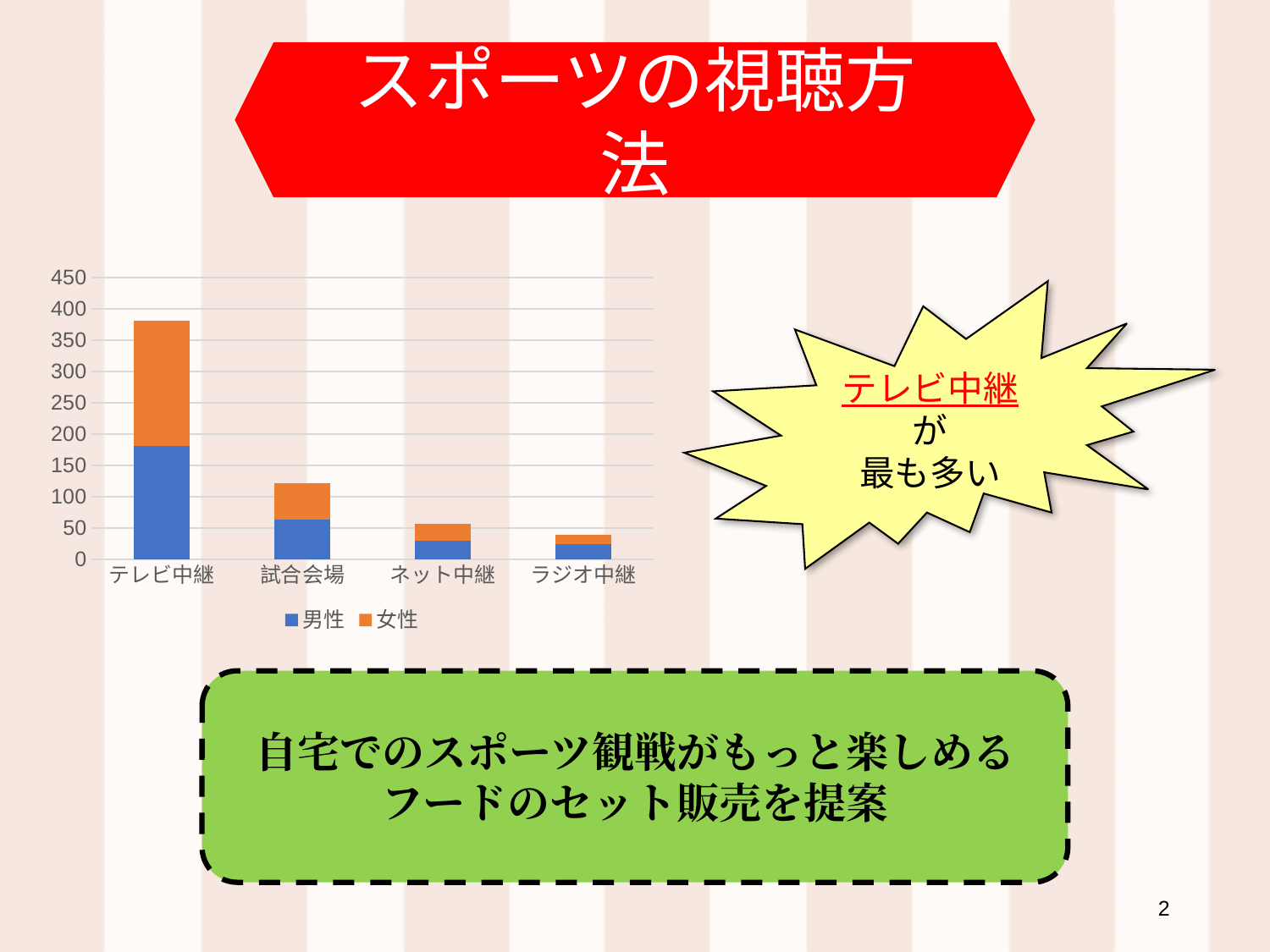

スポーツの視聴方法

### Chart

| Category | 男性 | 女性 |
|---|---|---|
| テレビ中継 | 182.0 | 200.0 |
| 試合会場 | 64.0 | 58.0 |
| ネット中継 | 30.0 | 27.0 |
| ラジオ中継 | 24.0 | 15.0 |
テレビ中継が
最も多い
自宅でのスポーツ観戦がもっと楽しめる
フードのセット販売を提案
2